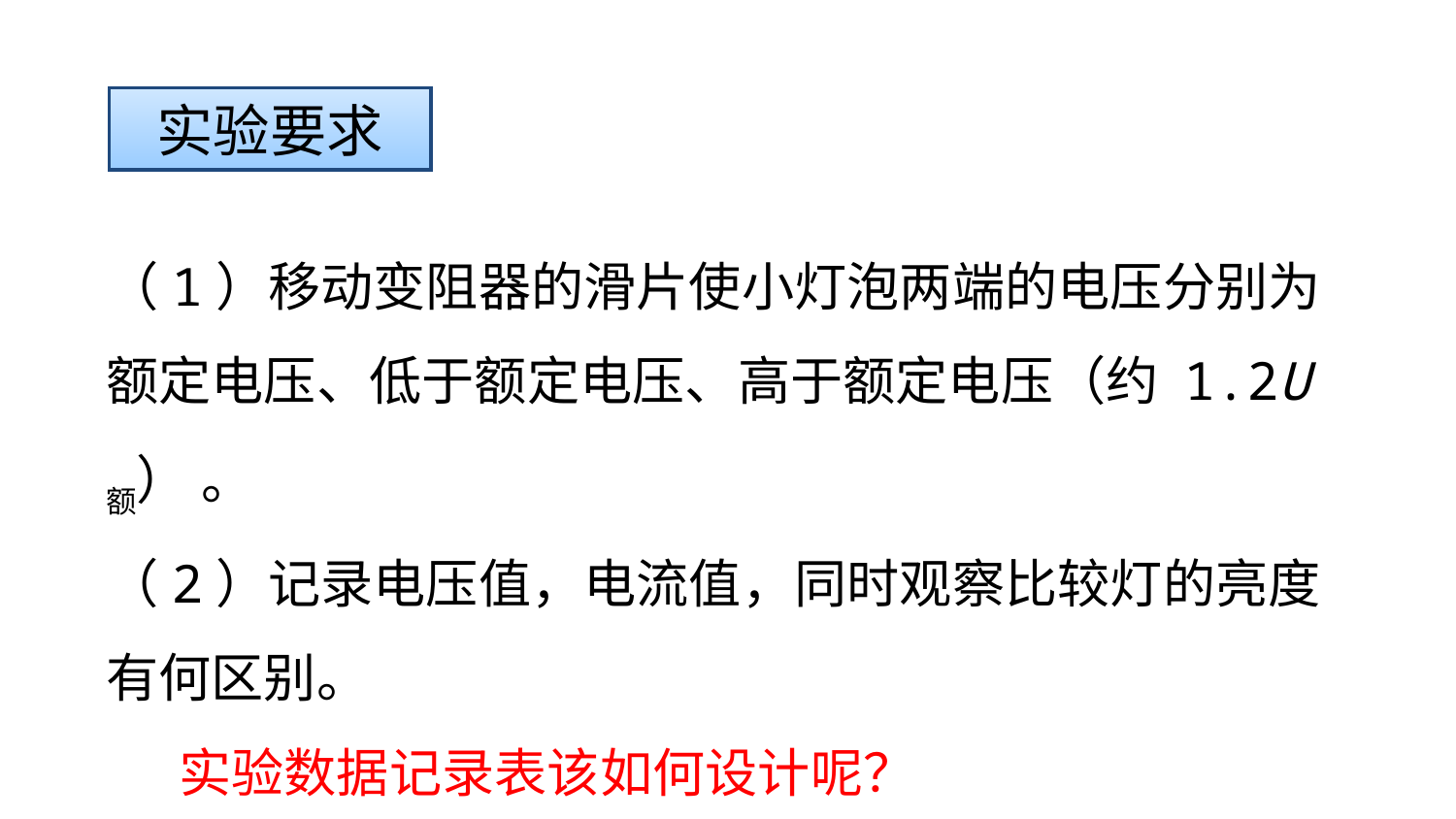

实验要求
（1）移动变阻器的滑片使小灯泡两端的电压分别为额定电压、低于额定电压、高于额定电压（约 1.2U额） 。
（2）记录电压值，电流值，同时观察比较灯的亮度有何区别。
实验数据记录表该如何设计呢？